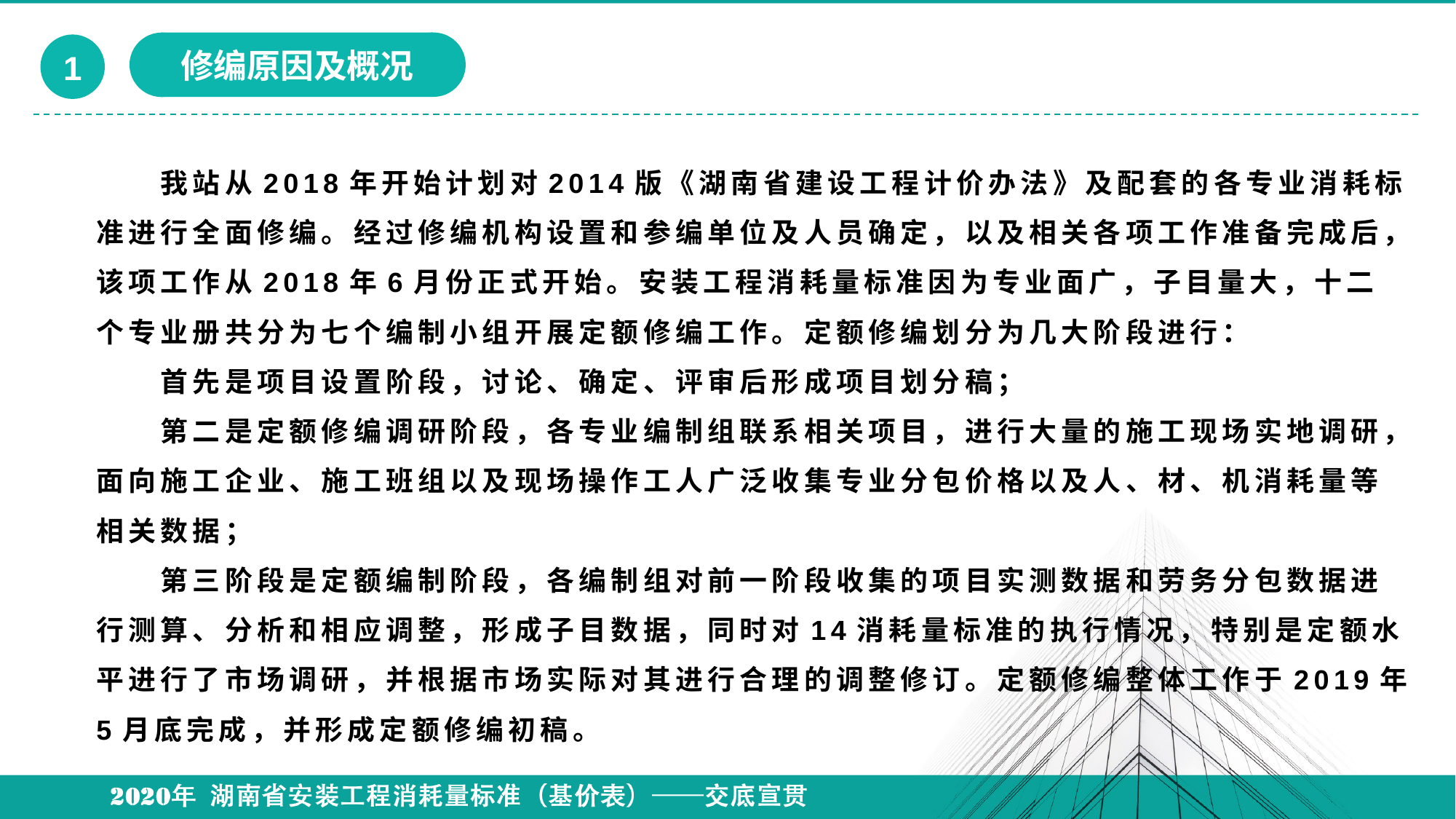

修编原因及概况

1
# 我站从2018年开始计划对2014版《湖南省建设工程计价办法》及配套的各专业消耗标准进行全面修编。经过修编机构设置和参编单位及人员确定，以及相关各项工作准备完成后，该项工作从2018年6月份正式开始。安装工程消耗量标准因为专业面广，子目量大，十二个专业册共分为七个编制小组开展定额修编工作。定额修编划分为几大阶段进行： 　　首先是项目设置阶段，讨论、确定、评审后形成项目划分稿； 　　第二是定额修编调研阶段，各专业编制组联系相关项目，进行大量的施工现场实地调研，面向施工企业、施工班组以及现场操作工人广泛收集专业分包价格以及人、材、机消耗量等相关数据； 　　第三阶段是定额编制阶段，各编制组对前一阶段收集的项目实测数据和劳务分包数据进行测算、分析和相应调整，形成子目数据，同时对14消耗量标准的执行情况，特别是定额水平进行了市场调研，并根据市场实际对其进行合理的调整修订。定额修编整体工作于2019年5月底完成，并形成定额修编初稿。